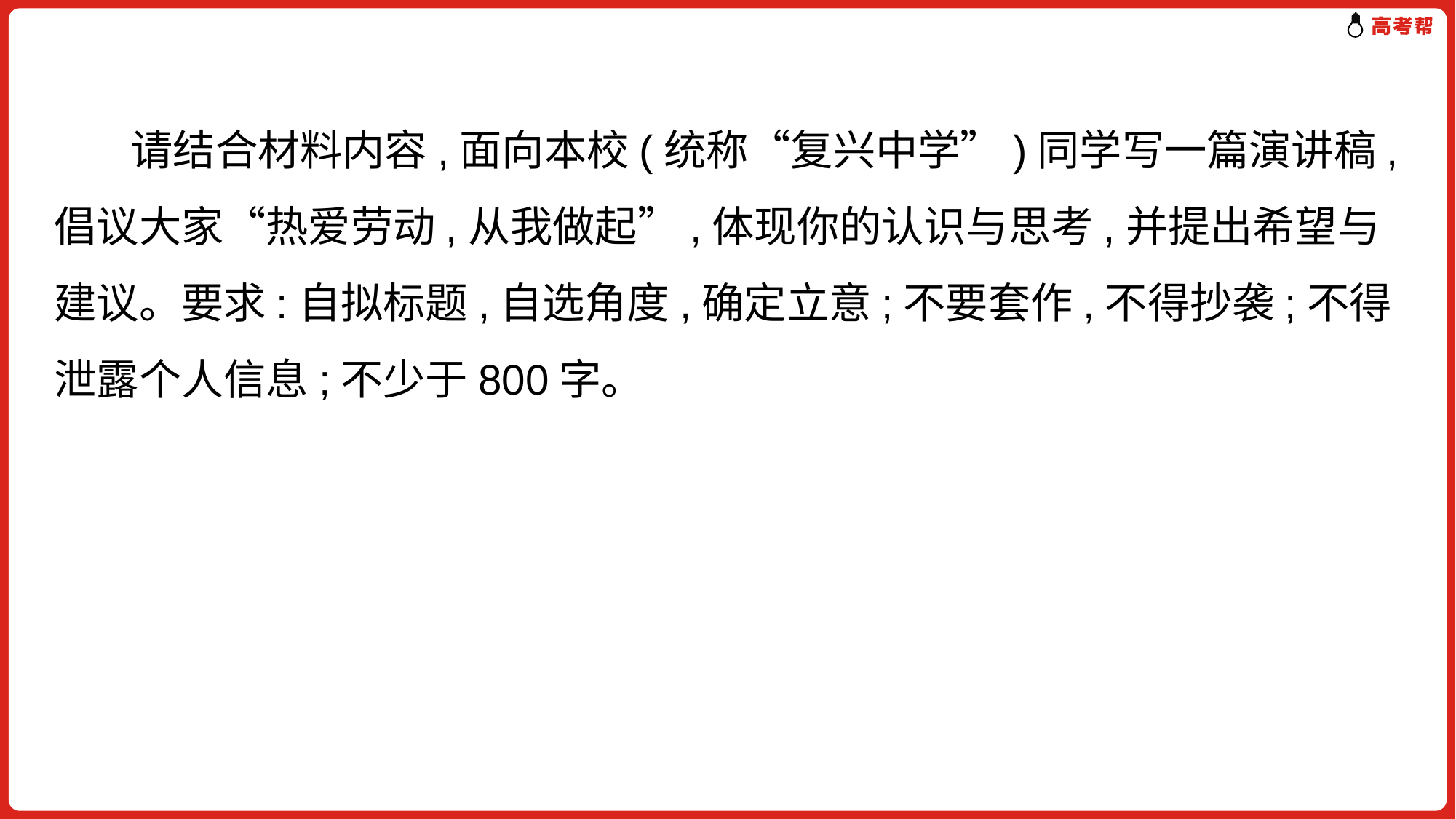

请结合材料内容,面向本校(统称“复兴中学”)同学写一篇演讲稿,倡议大家“热爱劳动,从我做起”,体现你的认识与思考,并提出希望与建议。要求:自拟标题,自选角度,确定立意;不要套作,不得抄袭;不得泄露个人信息;不少于800字。